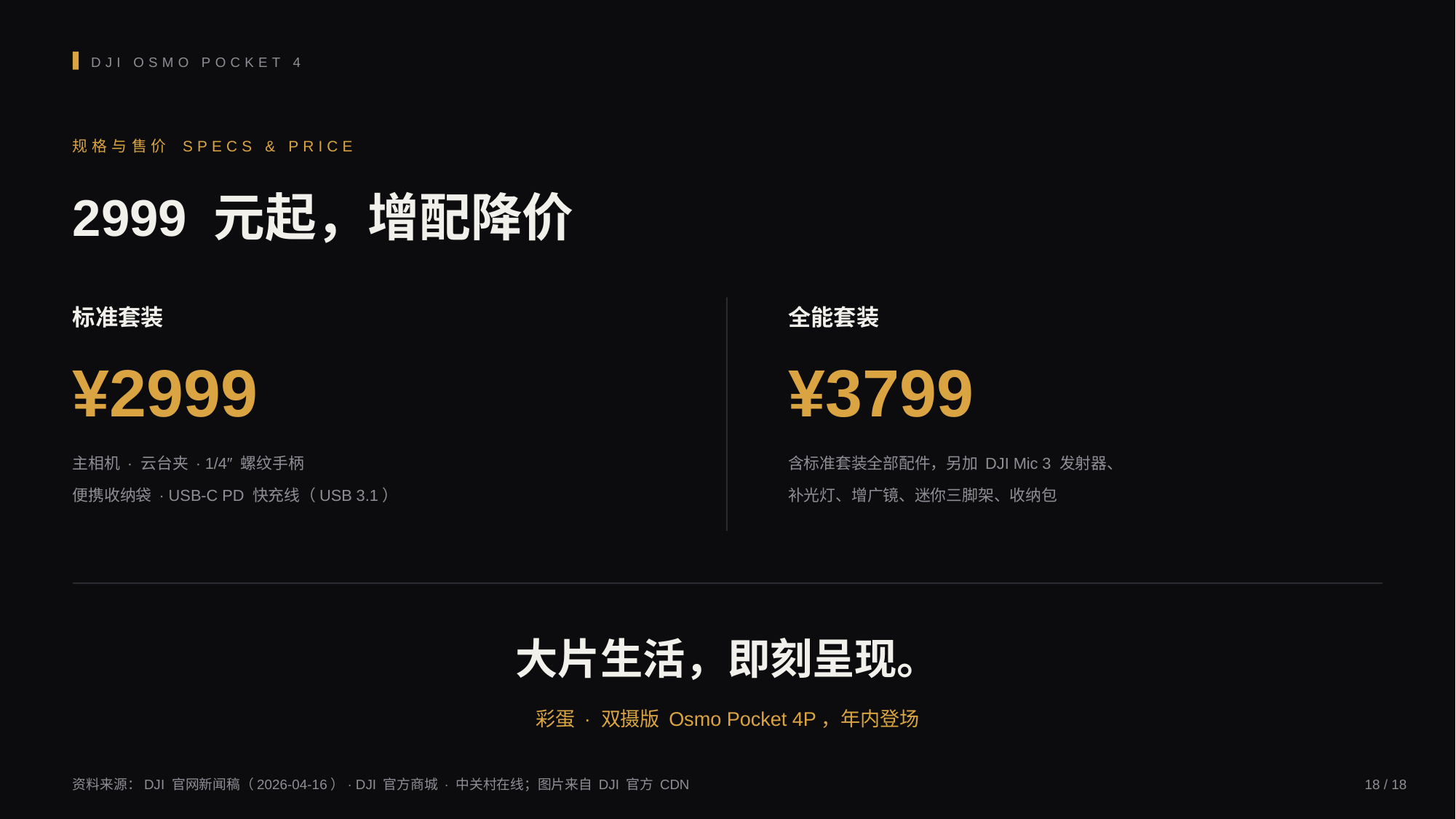

DJI OSMO POCKET 4

规格与售价 SPECS & PRICE
2999 元起，增配降价
标准套装

全能套装
¥2999
¥3799
主相机 · 云台夹 · 1/4″ 螺纹手柄
便携收纳袋 · USB-C PD 快充线（USB 3.1）
含标准套装全部配件，另加 DJI Mic 3 发射器、
补光灯、增广镜、迷你三脚架、收纳包

大片生活，即刻呈现。
彩蛋 · 双摄版 Osmo Pocket 4P，年内登场
资料来源：DJI 官网新闻稿（2026-04-16）· DJI 官方商城 · 中关村在线；图片来自 DJI 官方 CDN
18 / 18